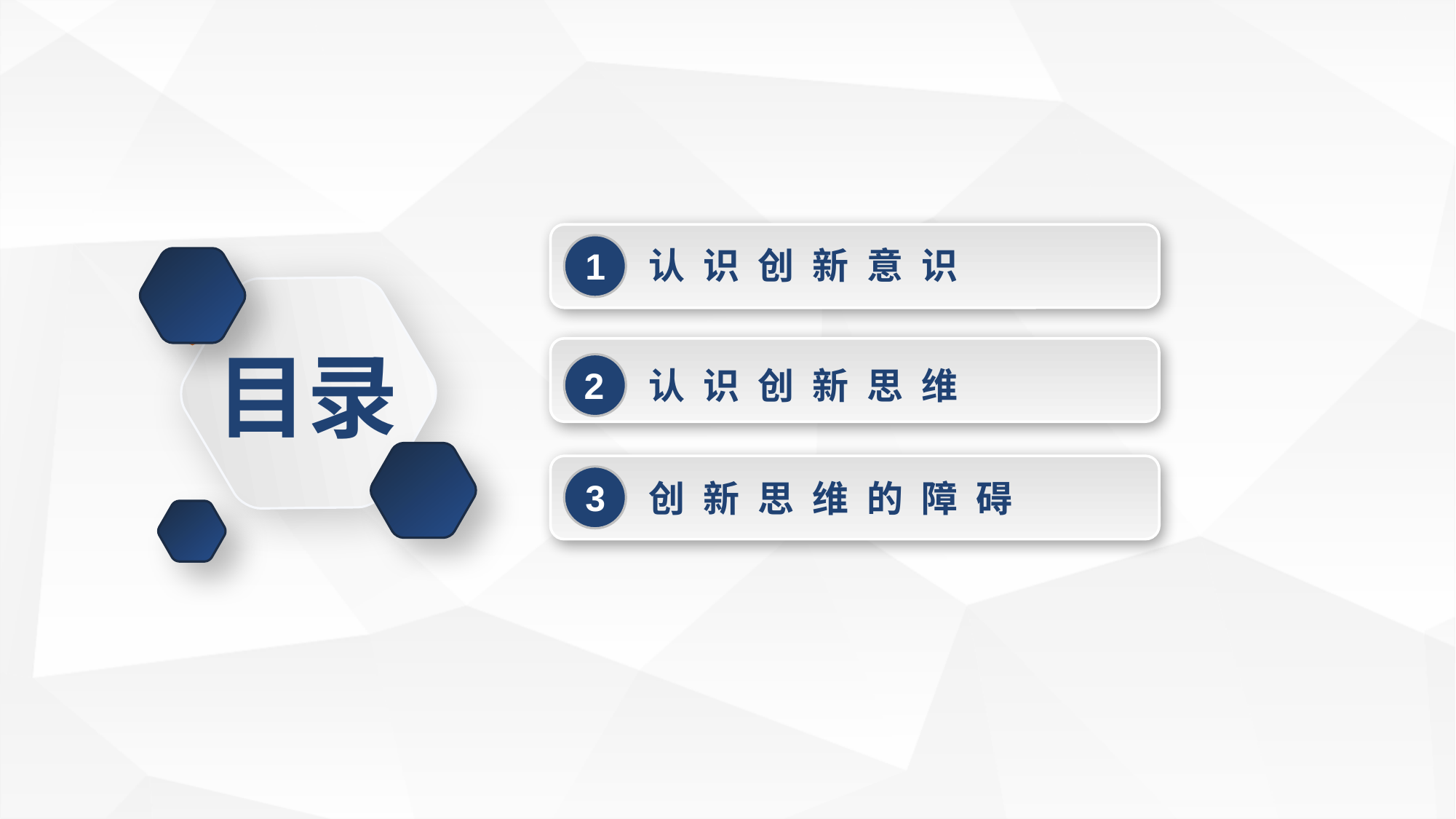

认识创新意识
1

目录

认识创新思维
2

3
创新思维的障碍